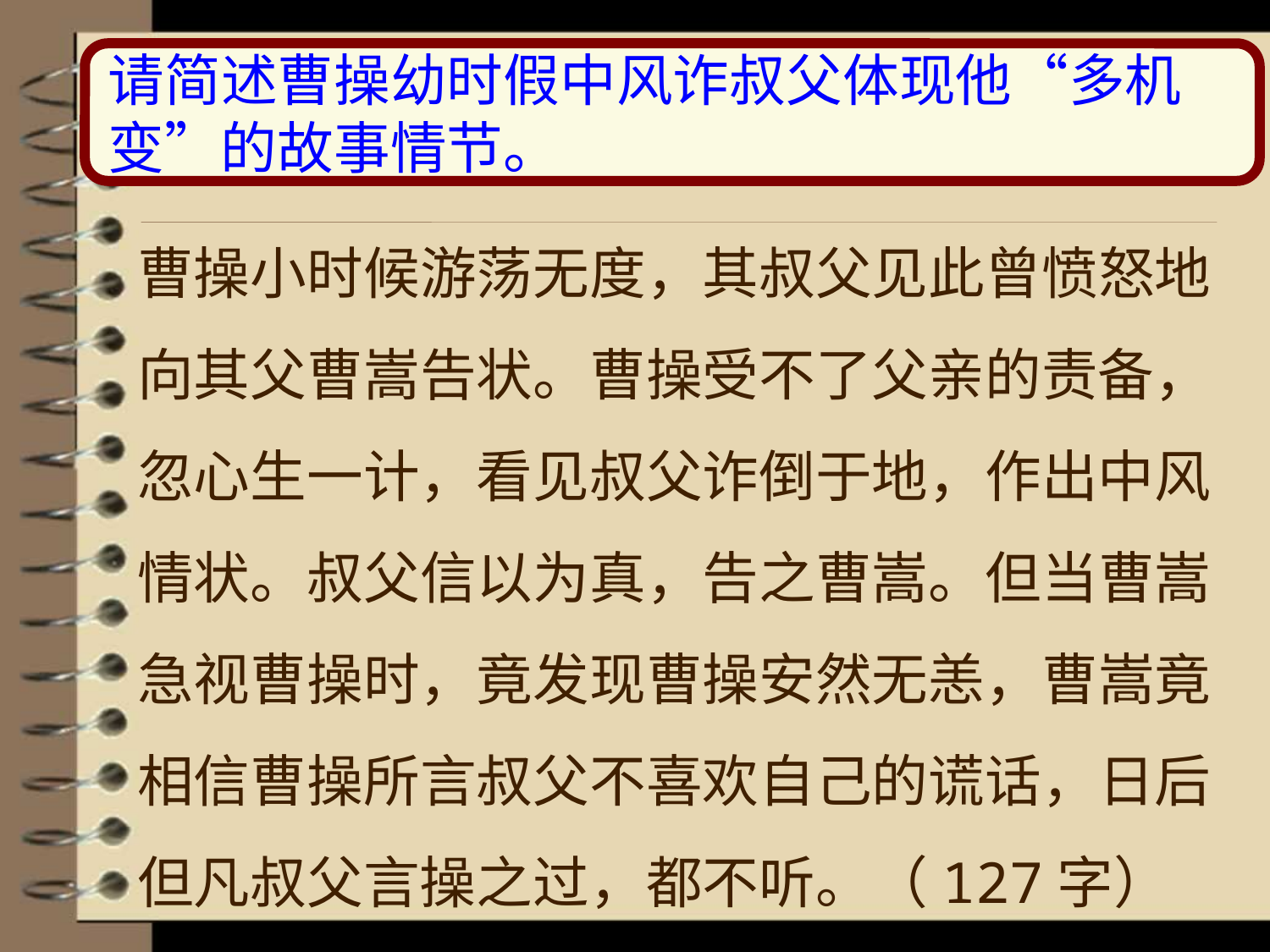

请简述曹操幼时假中风诈叔父体现他“多机变”的故事情节。

曹操小时候游荡无度，其叔父见此曾愤怒地向其父曹嵩告状。曹操受不了父亲的责备，忽心生一计，看见叔父诈倒于地，作出中风情状。叔父信以为真，告之曹嵩。但当曹嵩急视曹操时，竟发现曹操安然无恙，曹嵩竟相信曹操所言叔父不喜欢自己的谎话，日后但凡叔父言操之过，都不听。（127字）